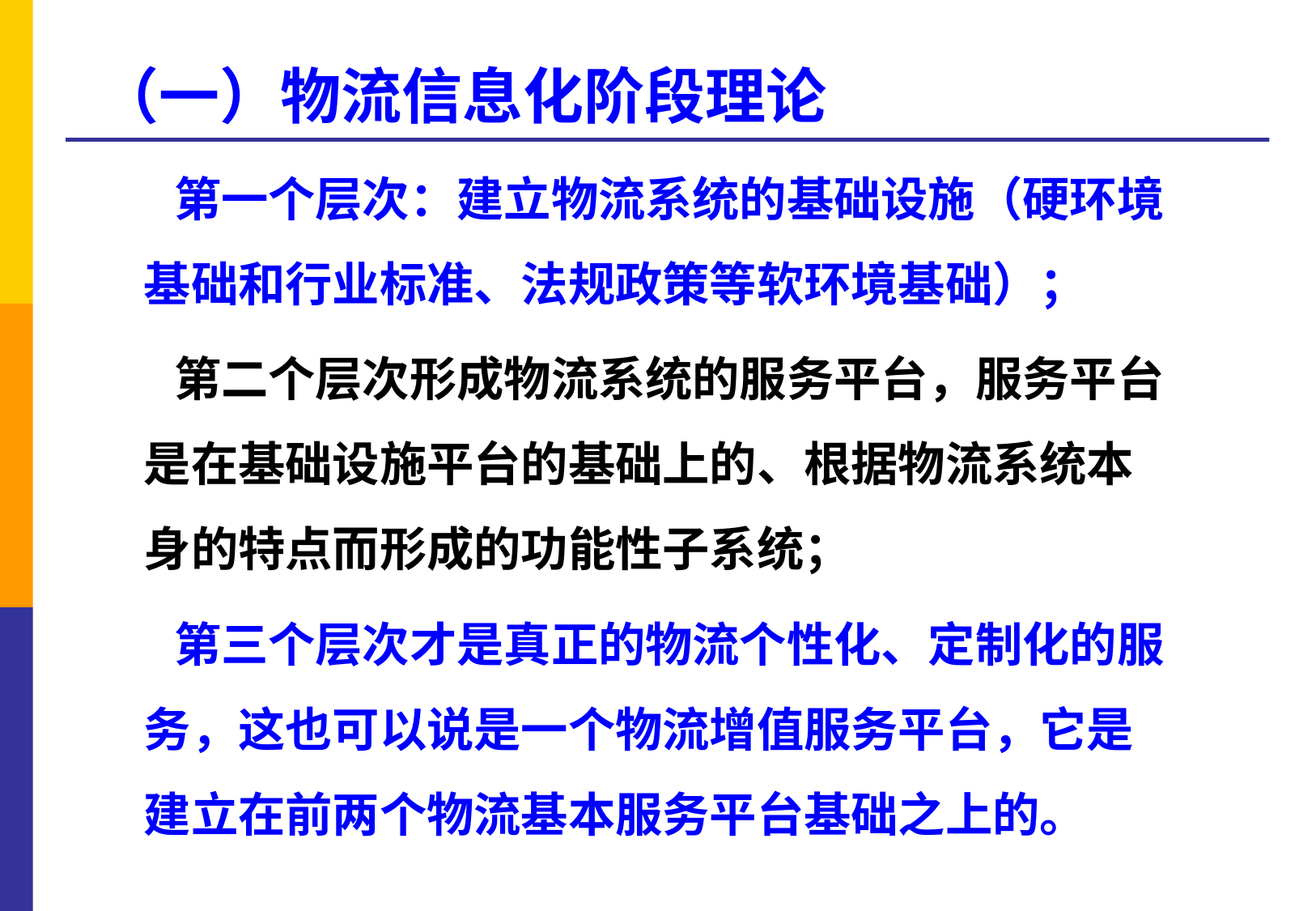

（一）物流信息化阶段理论
      第一个层次：建立物流系统的基础设施（硬环境基础和行业标准、法规政策等软环境基础）；
      第二个层次形成物流系统的服务平台，服务平台是在基础设施平台的基础上的、根据物流系统本身的特点而形成的功能性子系统；
      第三个层次才是真正的物流个性化、定制化的服务，这也可以说是一个物流增值服务平台，它是建立在前两个物流基本服务平台基础之上的。